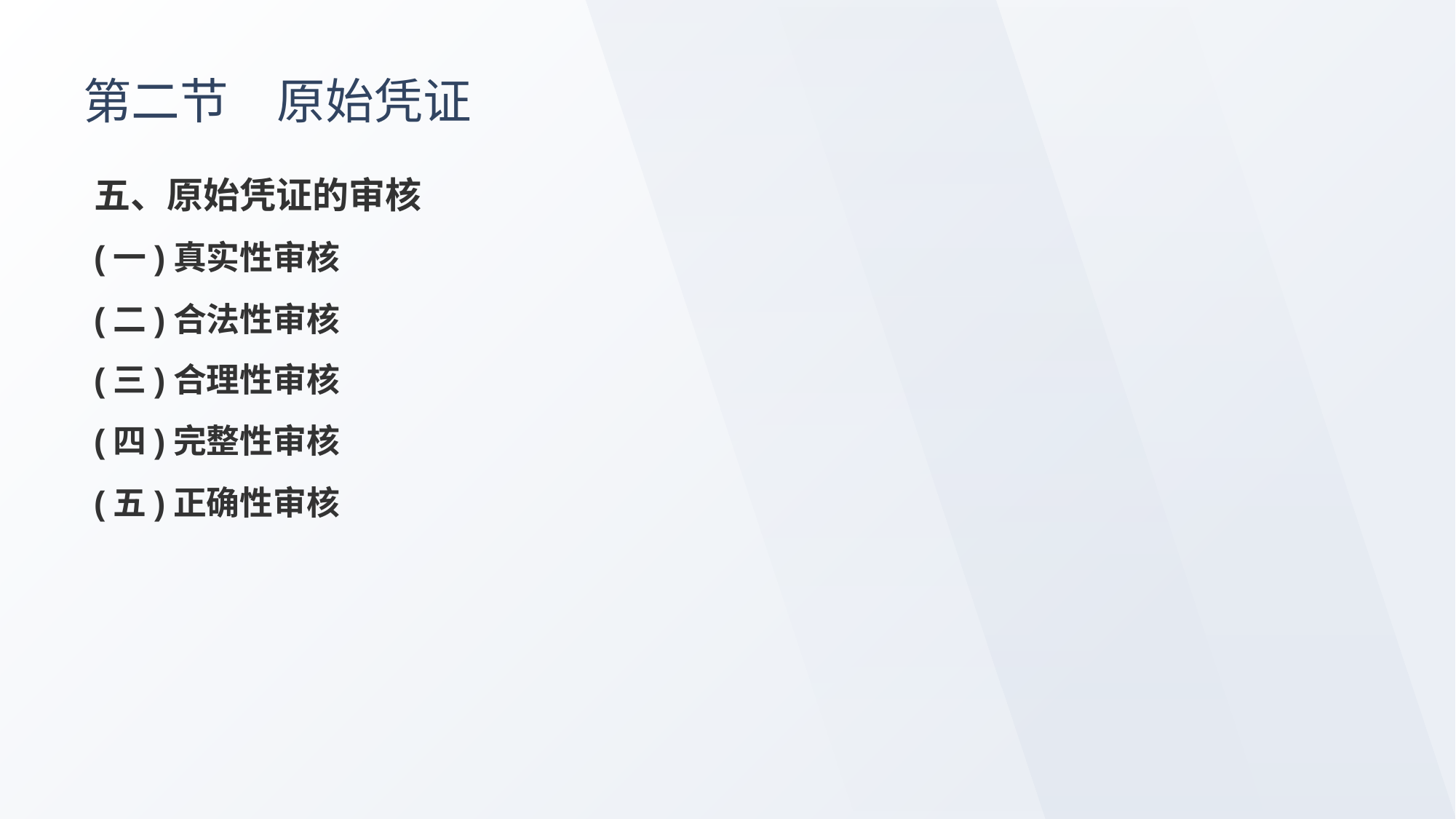

# 第二节　原始凭证
五、原始凭证的审核
(一)真实性审核
(二)合法性审核
(三)合理性审核
(四)完整性审核
(五)正确性审核